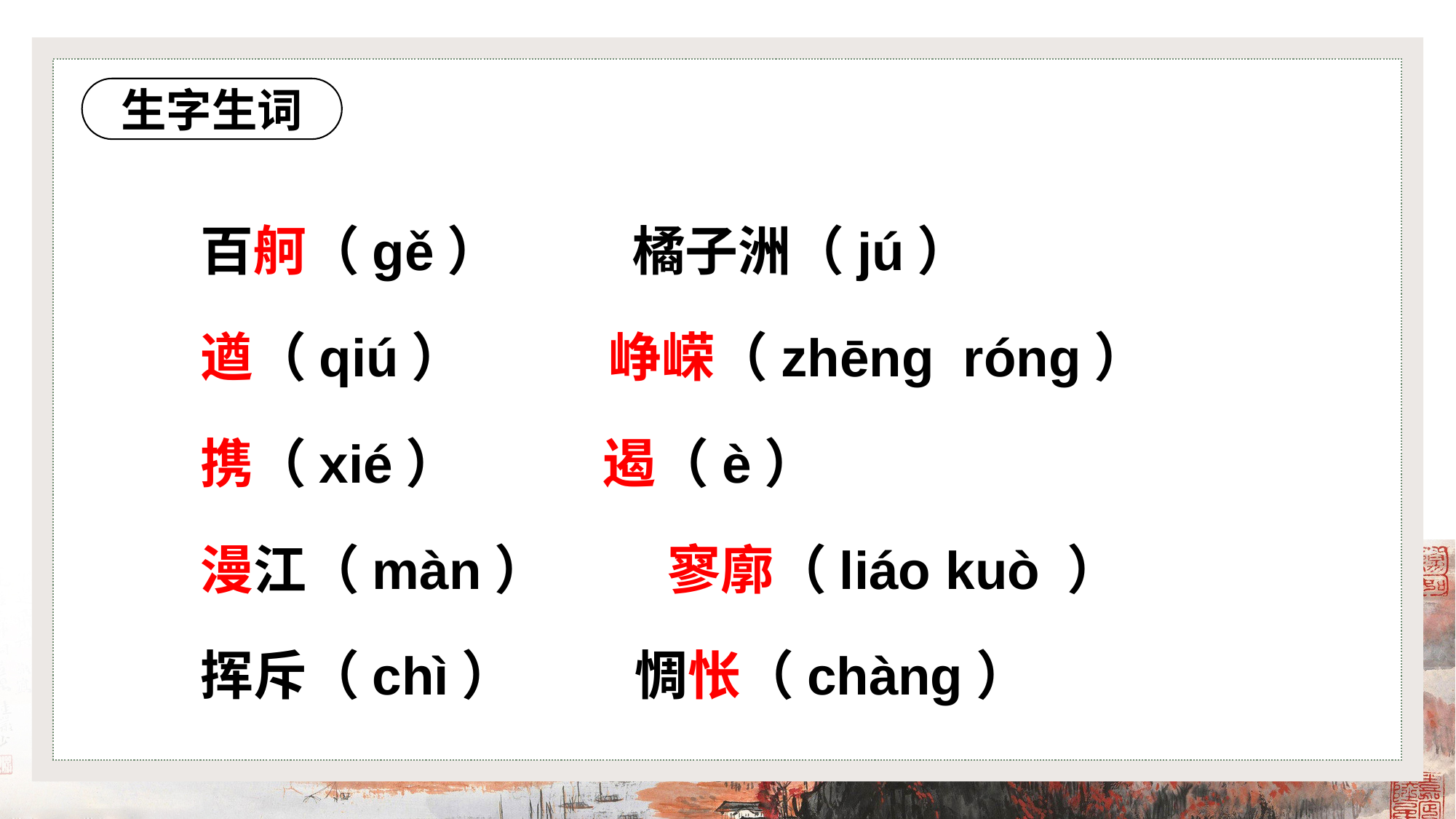

生字生词

百舸（gě）           橘子洲（jú）
遒（qiú）            峥嵘（zhēng  róng）
携（xié）            遏（è）
漫江（màn）          寥廓（liáo kuò ）
挥斥（chì）          惆怅（chàng）